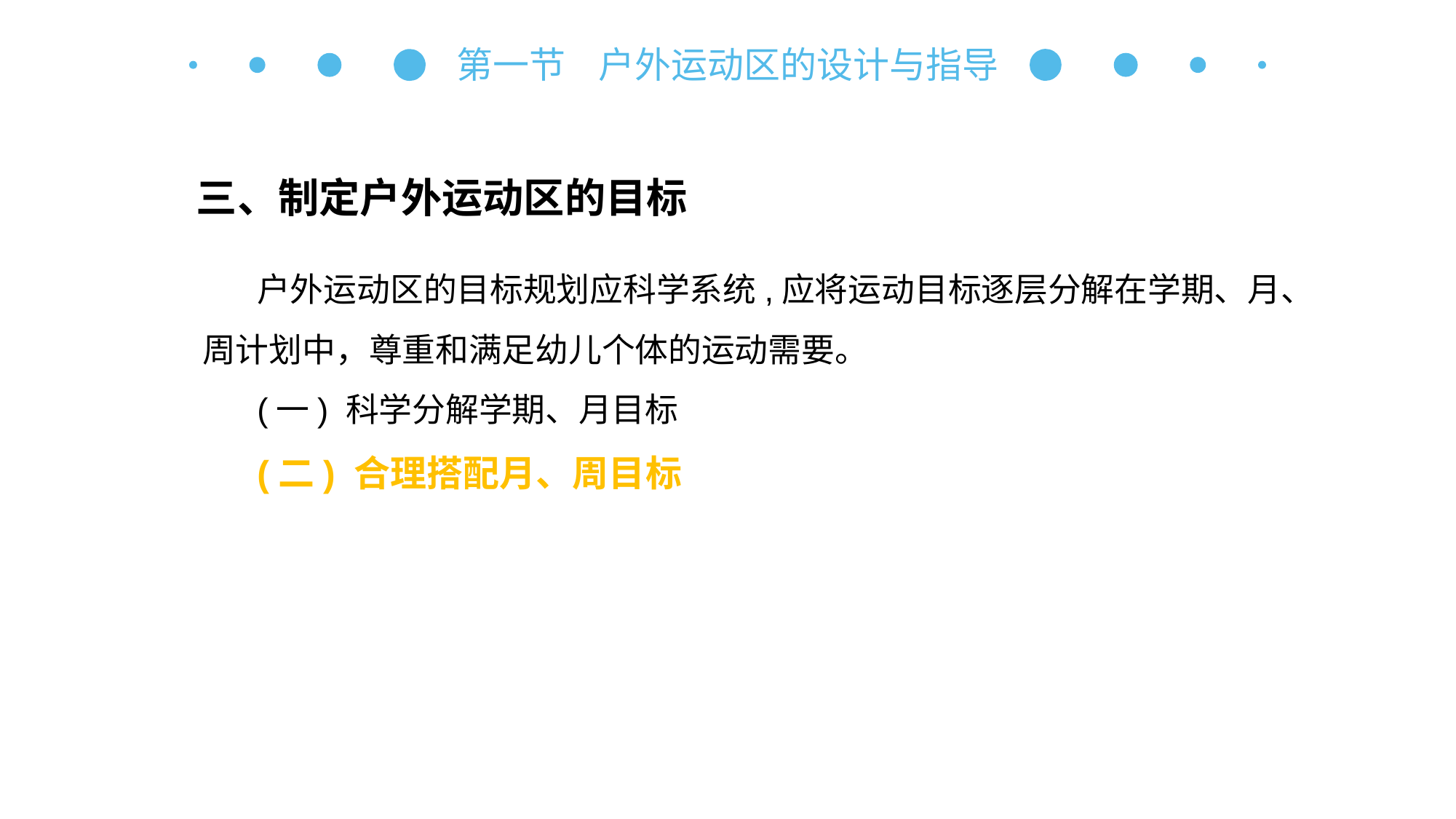

第一节    户外运动区的设计与指导

三、制定户外运动区的目标
户外运动区的目标规划应科学系统,应将运动目标逐层分解在学期、月、周计划中，尊重和满足幼儿个体的运动需要。
(一) 科学分解学期、月目标
(二) 合理搭配月、周目标

自主